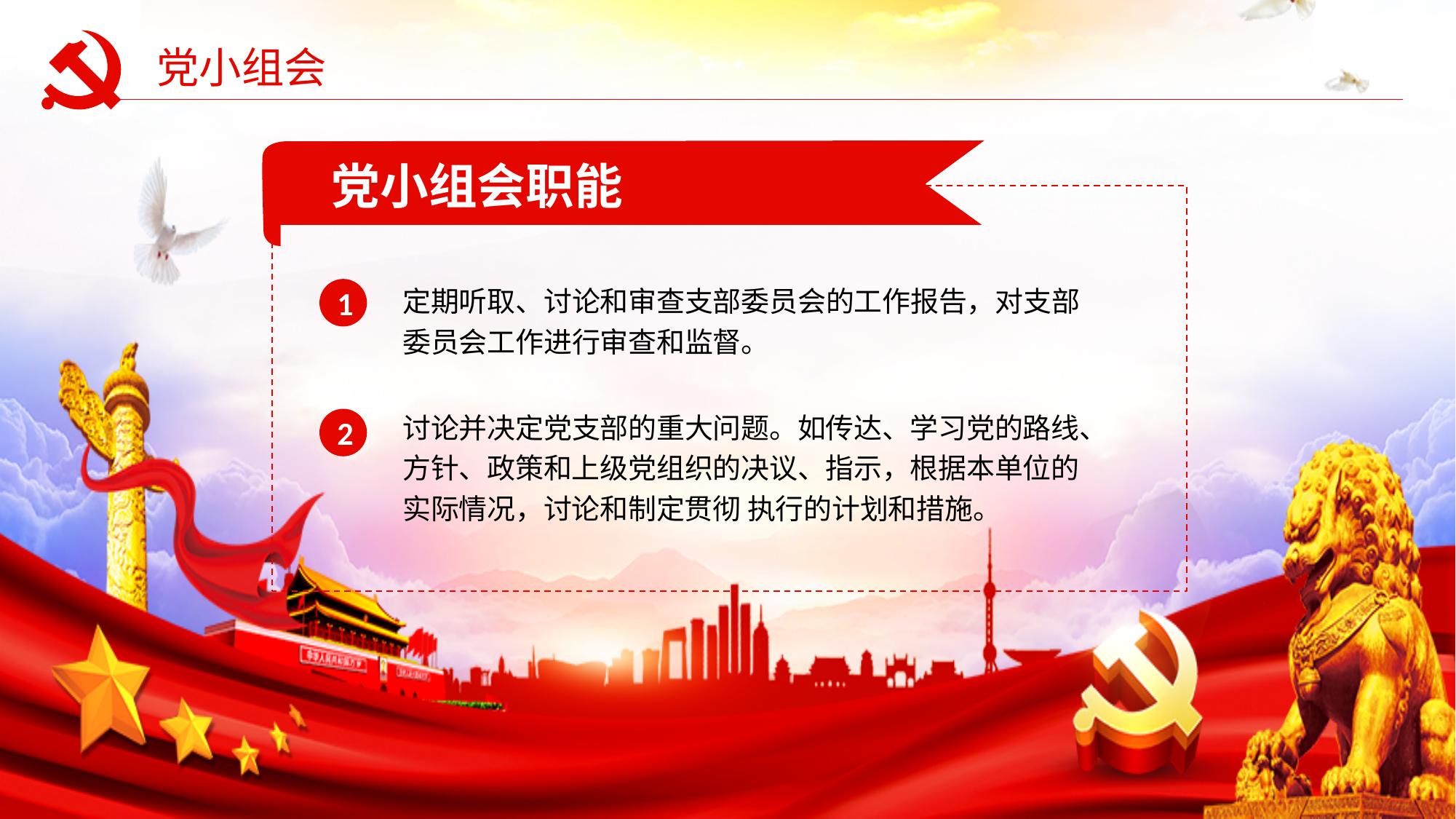

党小组会

党小组会职能

定期听取、讨论和审查支部委员会的工作报告，对支部委员会工作进行审查和监督。
1
讨论并决定党支部的重大问题。如传达、学习党的路线、方针、政策和上级党组织的决议、指示，根据本单位的实际情况，讨论和制定贯彻 执行的计划和措施。
2